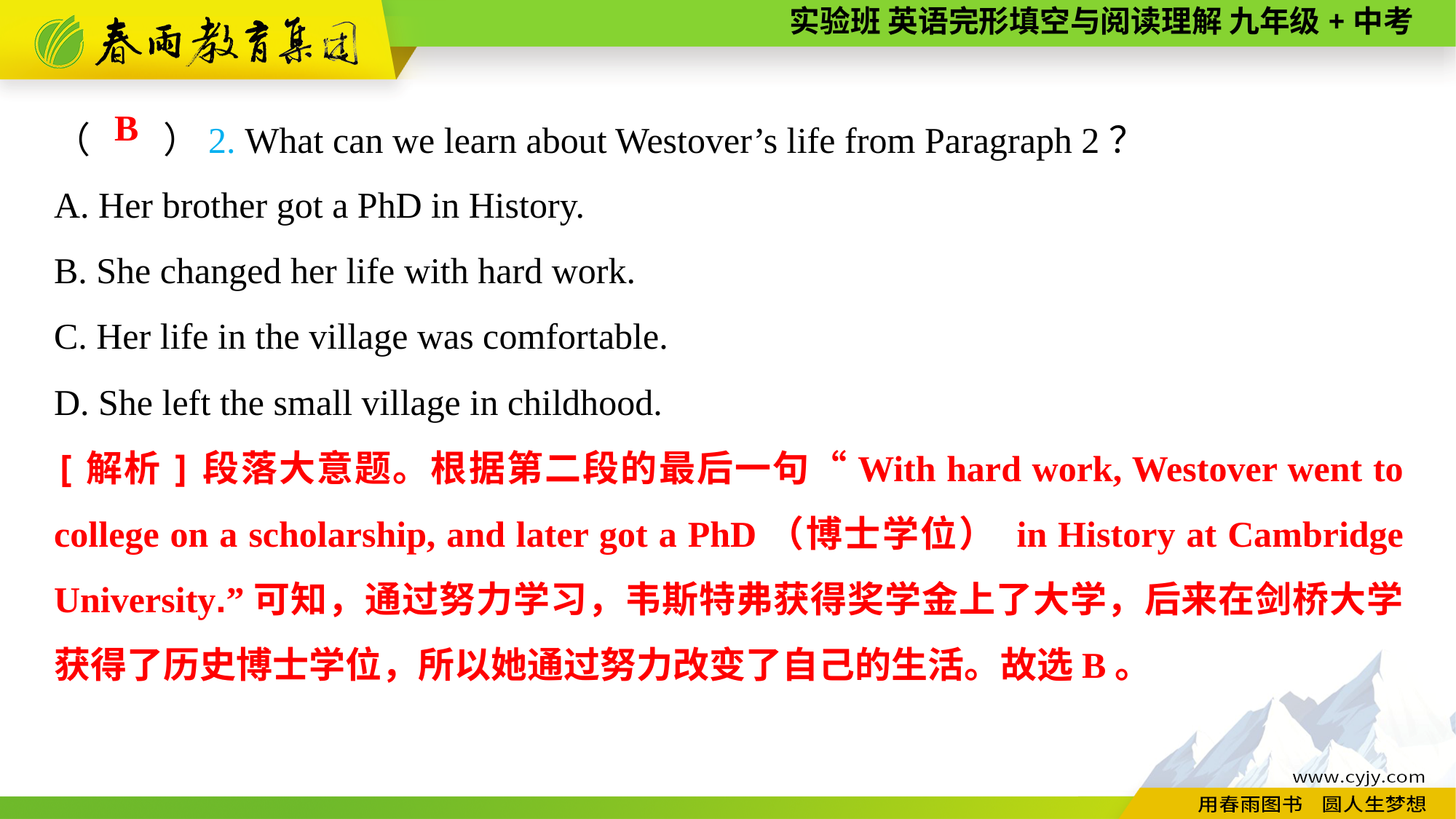

（　　）2. What can we learn about Westover’s life from Paragraph 2？
A. Her brother got a PhD in History.
B. She changed her life with hard work.
C. Her life in the village was comfortable.
D. She left the small village in childhood.
B
[解析]段落大意题。根据第二段的最后一句“With hard work, Westover went to college on a scholarship, and later got a PhD（博士学位） in History at Cambridge University.”可知，通过努力学习，韦斯特弗获得奖学金上了大学，后来在剑桥大学获得了历史博士学位，所以她通过努力改变了自己的生活。故选B。